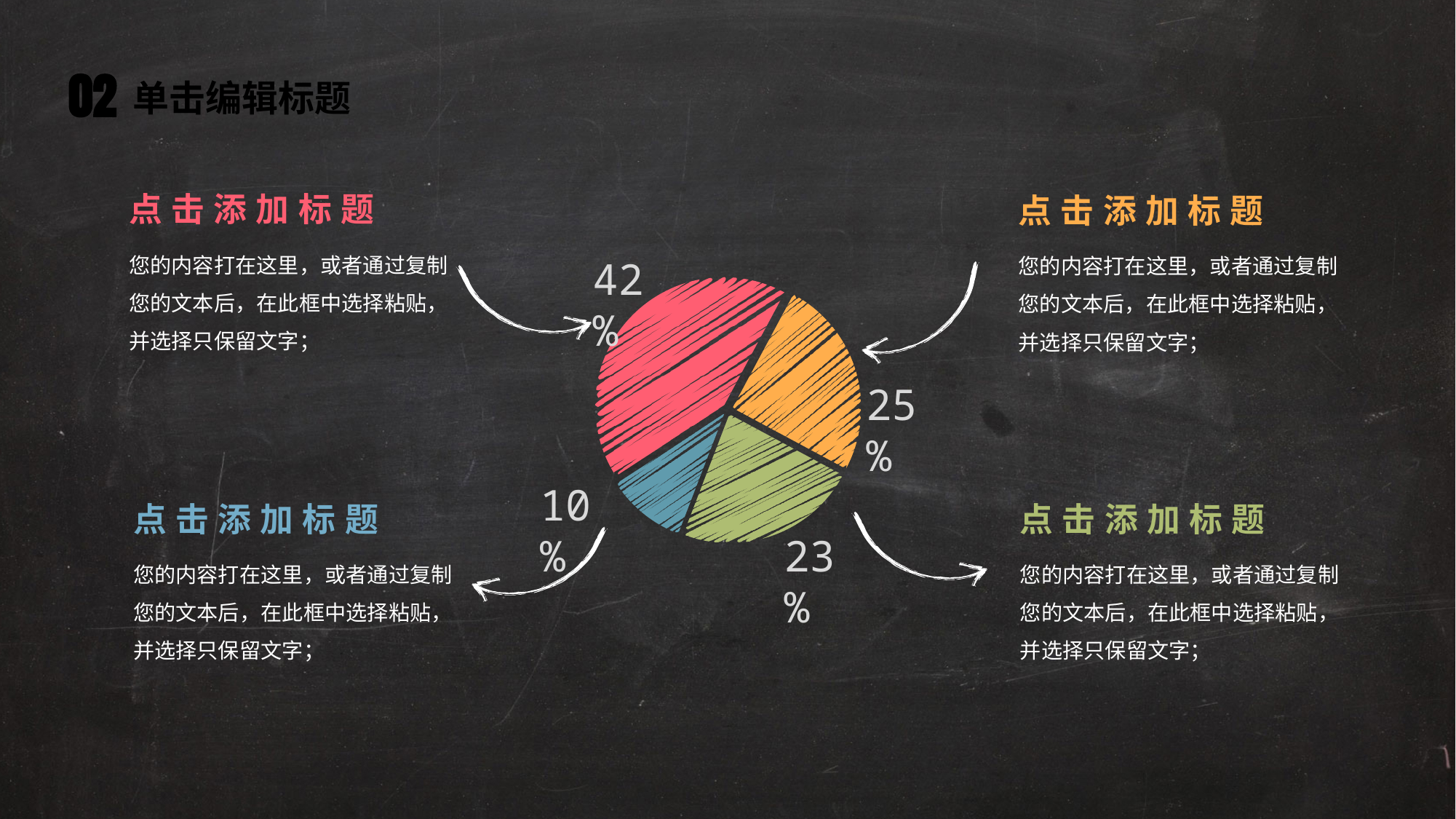

02
单击编辑标题
点击添加标题
点击添加标题
您的内容打在这里，或者通过复制您的文本后，在此框中选择粘贴，并选择只保留文字；
您的内容打在这里，或者通过复制您的文本后，在此框中选择粘贴，并选择只保留文字；
42%

### Chart

| Category | 销售额 |
|---|---|
| 第一季度 | 0.42 |
| 第二季度 | 0.25 |
| 第三季度 | 0.23 |
| 第四季度 | 0.1 |
25%
10%
点击添加标题
点击添加标题

23%

您的内容打在这里，或者通过复制您的文本后，在此框中选择粘贴，并选择只保留文字；
您的内容打在这里，或者通过复制您的文本后，在此框中选择粘贴，并选择只保留文字；